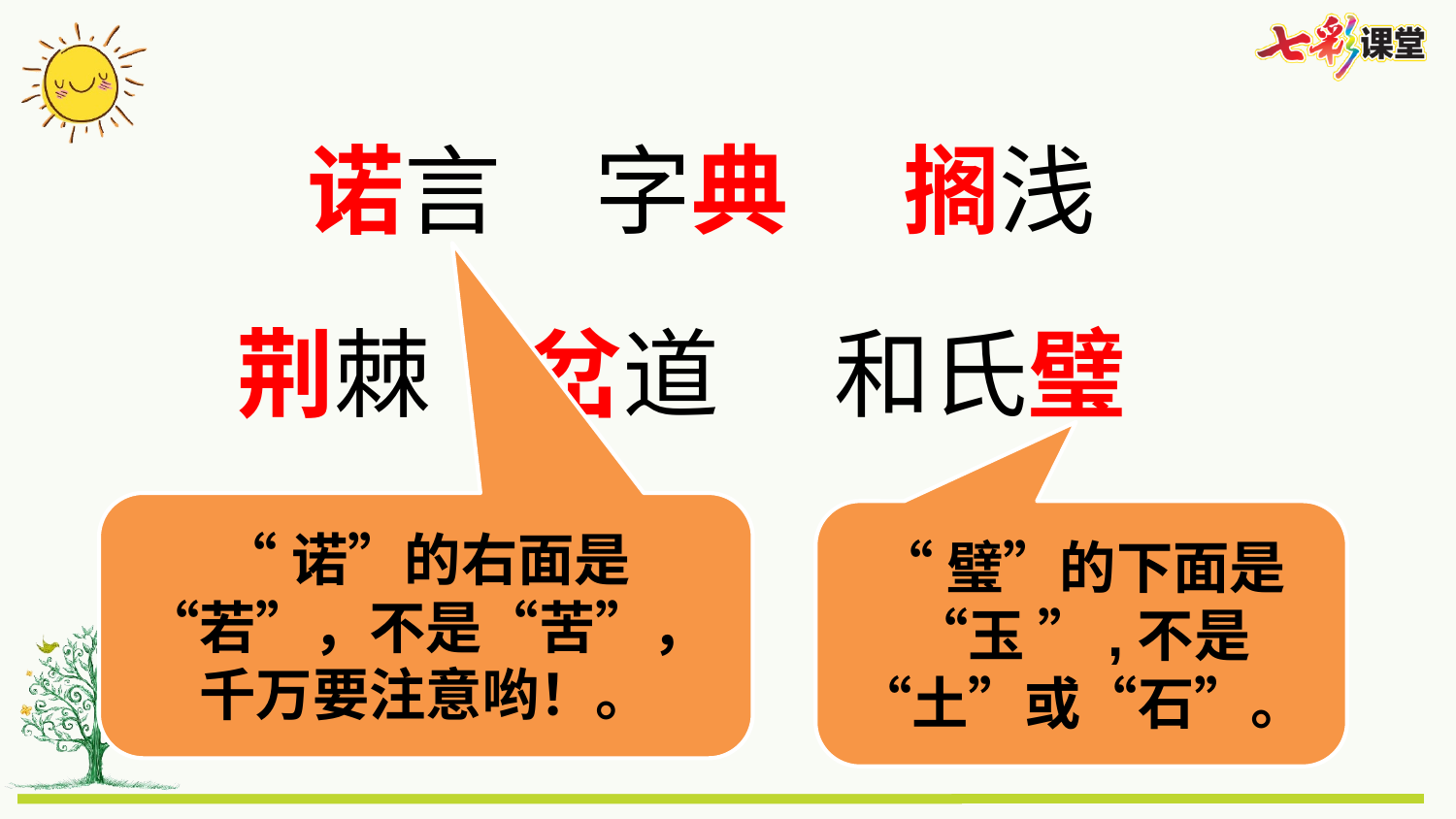

诺言
字典
搁浅
荆棘
岔道
和氏璧
“诺”的右面是“若”，不是“苦”，千万要注意哟！。
“璧”的下面是“玉 ”,不是“土”或“石”。